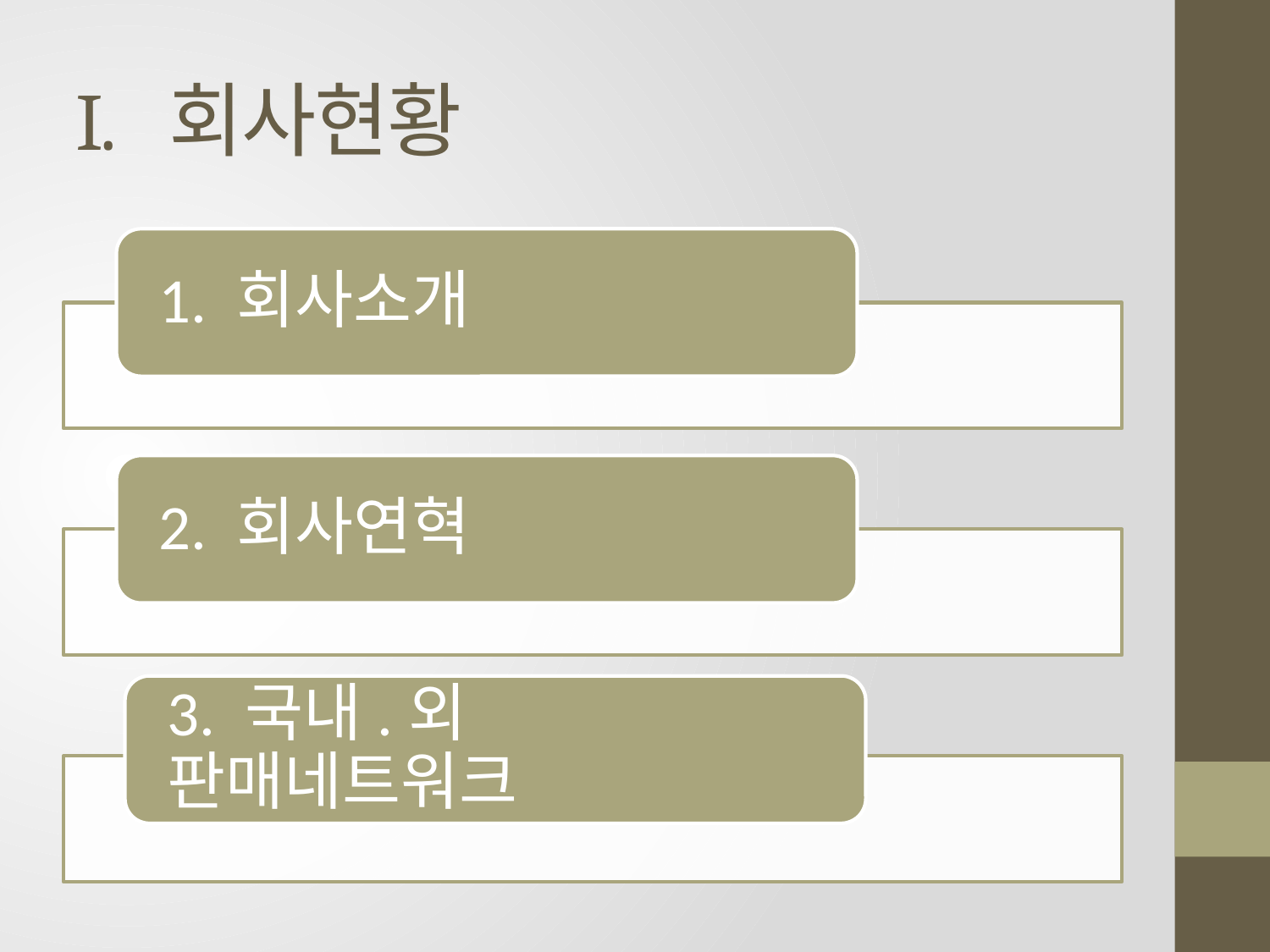

# I.  회사현황
1. 회사소개
2. 회사연혁
3. 국내.외 판매네트워크